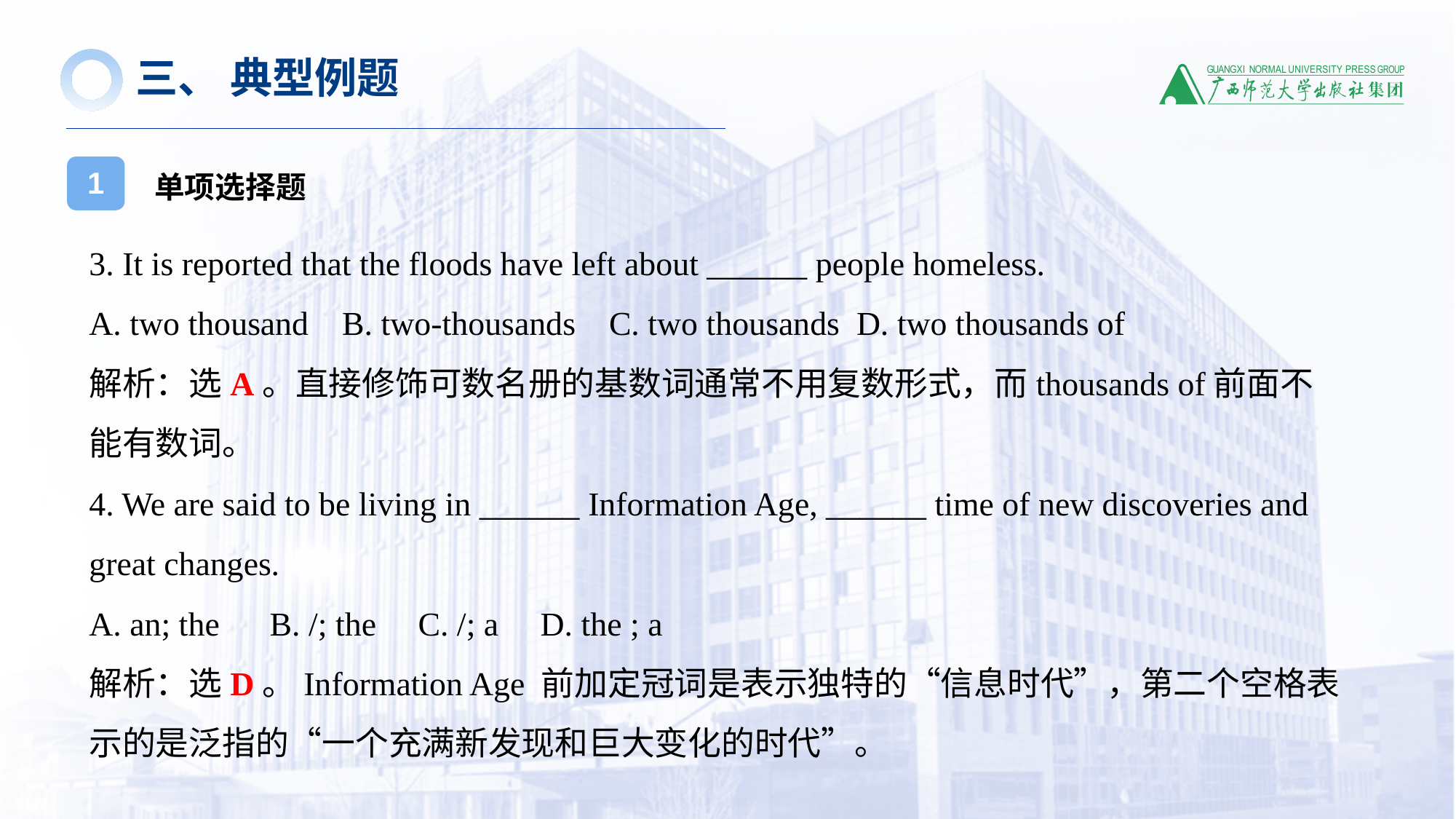

三、 典型例题

单项选择题
1

3. It is reported that the floods have left about ______ people homeless.
A. two thousand    B. two-thousands    C. two thousands  D. two thousands of
解析：选A。直接修饰可数名册的基数词通常不用复数形式，而thousands of前面不能有数词。
4. We are said to be living in ______ Information Age, ______ time of new discoveries and great changes.
A. an; the      B. /; the     C. /; a     D. the ; a
解析：选D。Information Age 前加定冠词是表示独特的“信息时代”，第二个空格表示的是泛指的“一个充满新发现和巨大变化的时代”。